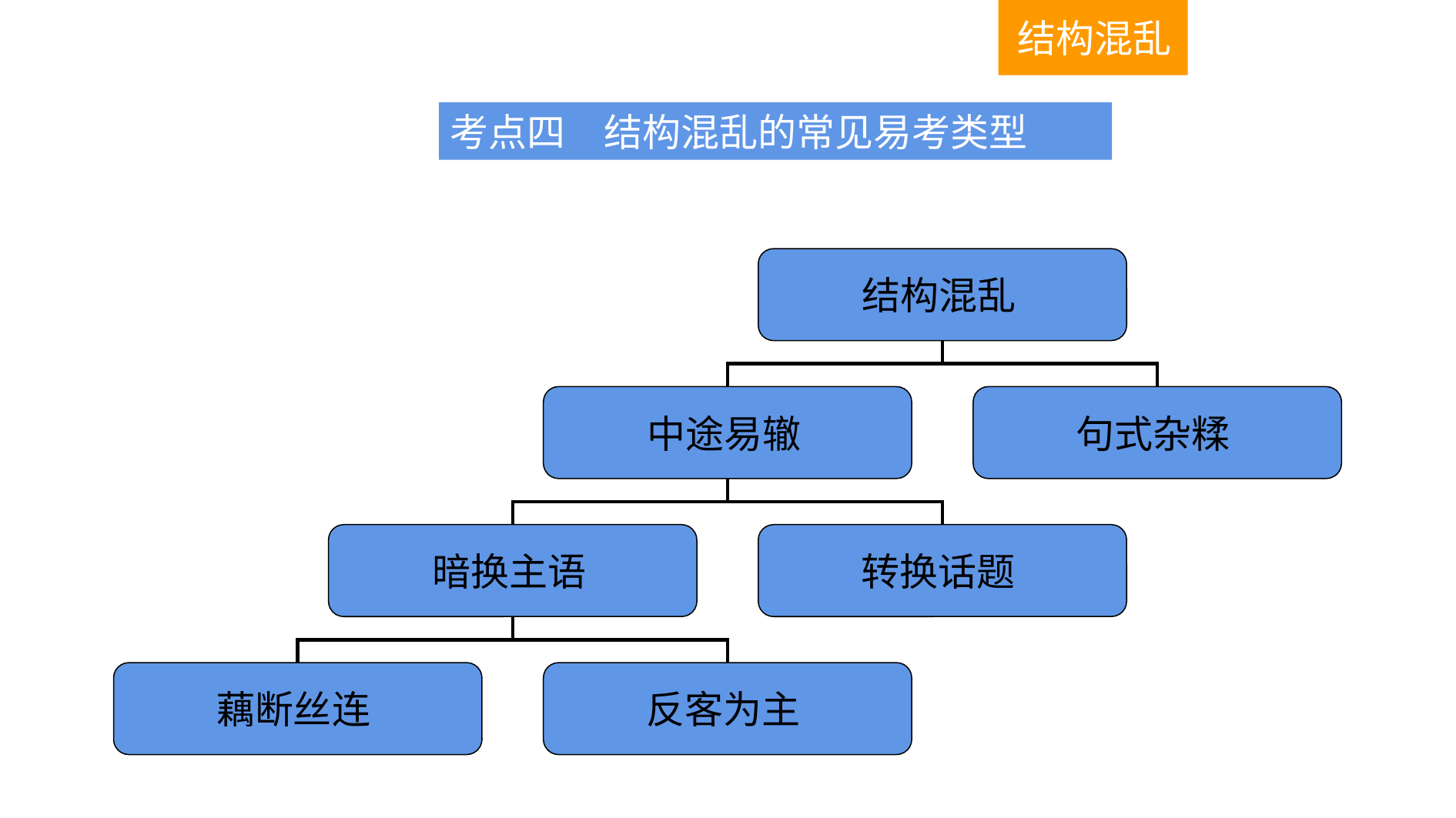

结构混乱
考点四　结构混乱的常见易考类型

结构混乱
中途易辙
句式杂糅
暗换主语
转换话题
藕断丝连
反客为主